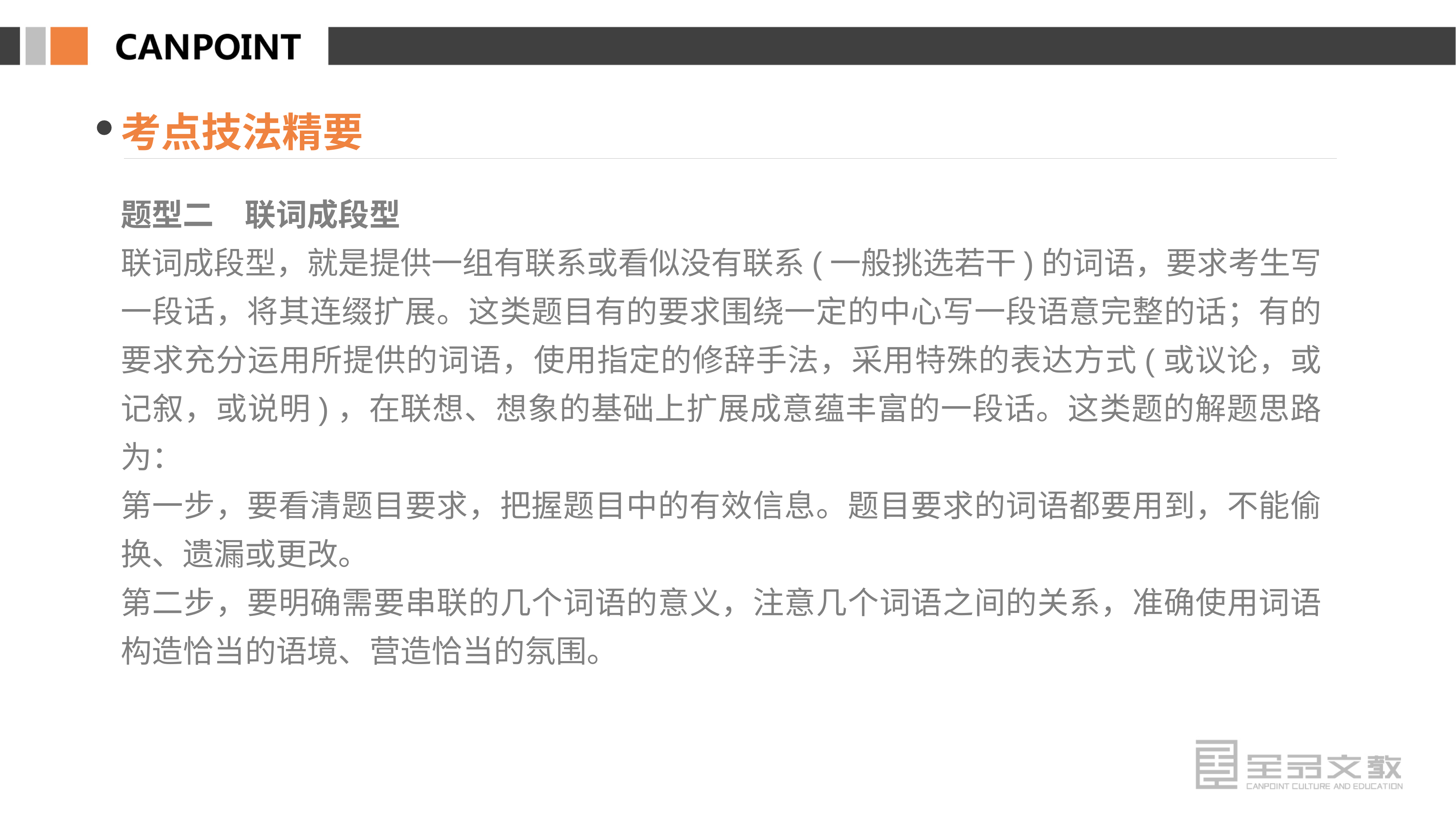

考点技法精要

题型二　联词成段型
联词成段型，就是提供一组有联系或看似没有联系(一般挑选若干)的词语，要求考生写一段话，将其连缀扩展。这类题目有的要求围绕一定的中心写一段语意完整的话；有的要求充分运用所提供的词语，使用指定的修辞手法，采用特殊的表达方式(或议论，或记叙，或说明)，在联想、想象的基础上扩展成意蕴丰富的一段话。这类题的解题思路为：
第一步，要看清题目要求，把握题目中的有效信息。题目要求的词语都要用到，不能偷换、遗漏或更改。
第二步，要明确需要串联的几个词语的意义，注意几个词语之间的关系，准确使用词语构造恰当的语境、营造恰当的氛围。